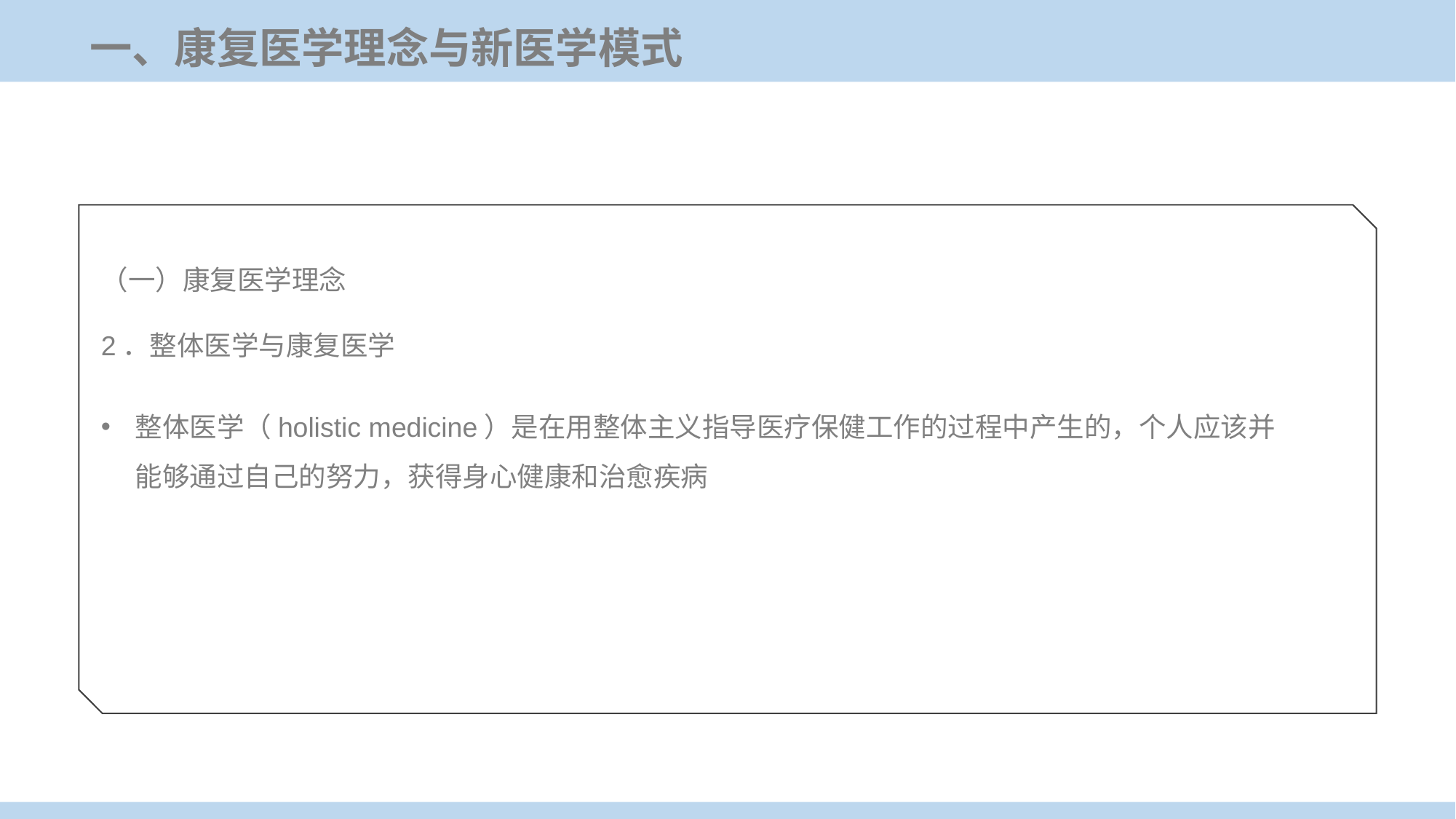

一、康复医学理念与新医学模式

（一）康复医学理念

2．整体医学与康复医学

整体医学（holistic medicine）是在用整体主义指导医疗保健工作的过程中产生的，个人应该并能够通过自己的努力，获得身心健康和治愈疾病